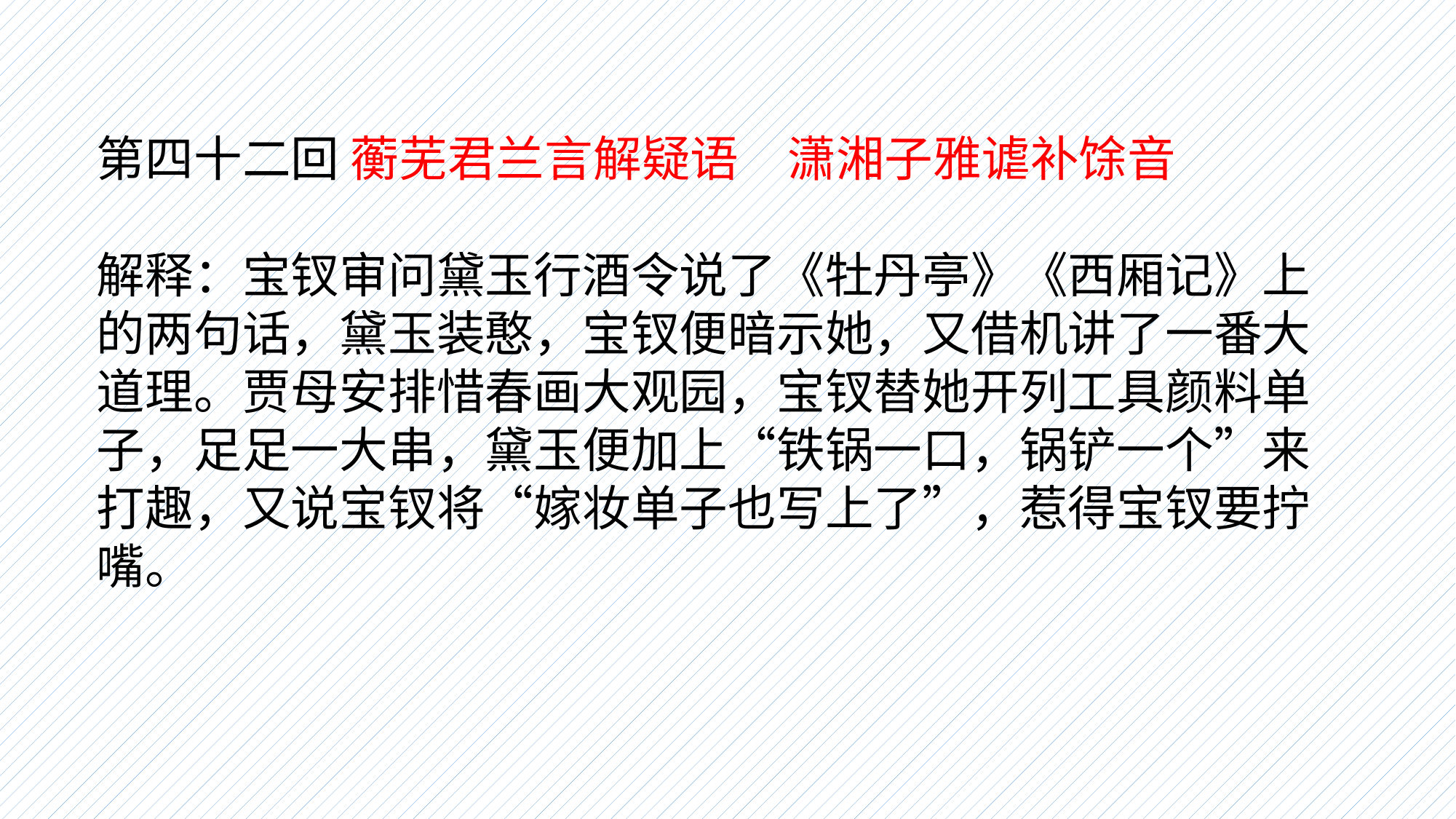

第四十二回 蘅芜君兰言解疑语　潇湘子雅谑补馀音

解释：宝钗审问黛玉行酒令说了《牡丹亭》《西厢记》上的两句话，黛玉装憨，宝钗便暗示她，又借机讲了一番大道理。贾母安排惜春画大观园，宝钗替她开列工具颜料单子，足足一大串，黛玉便加上“铁锅一口，锅铲一个”来打趣，又说宝钗将“嫁妆单子也写上了”，惹得宝钗要拧嘴。